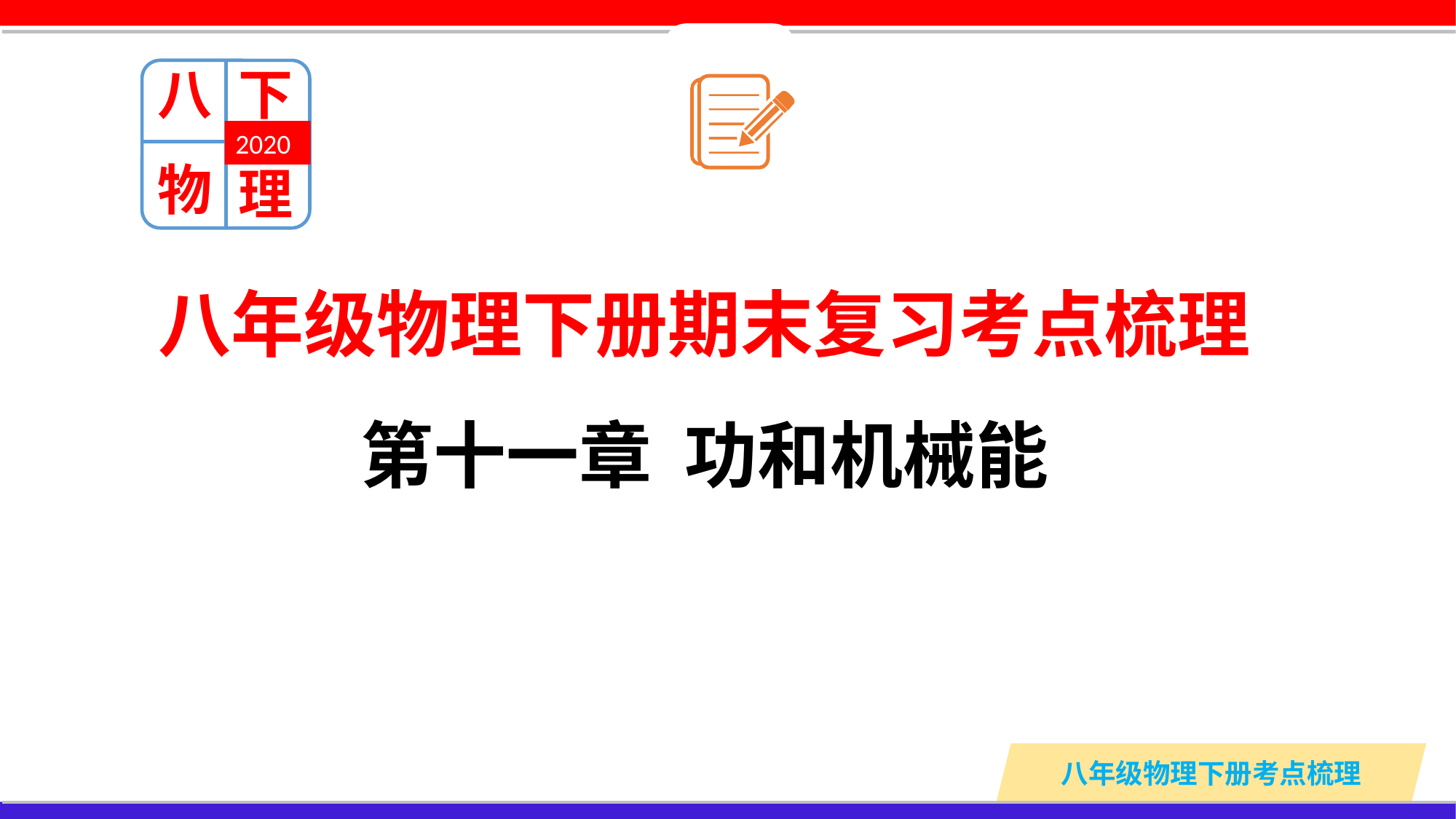

八
下

2020
物
理
八年级物理下册期末复习考点梳理
第十一章  功和机械能